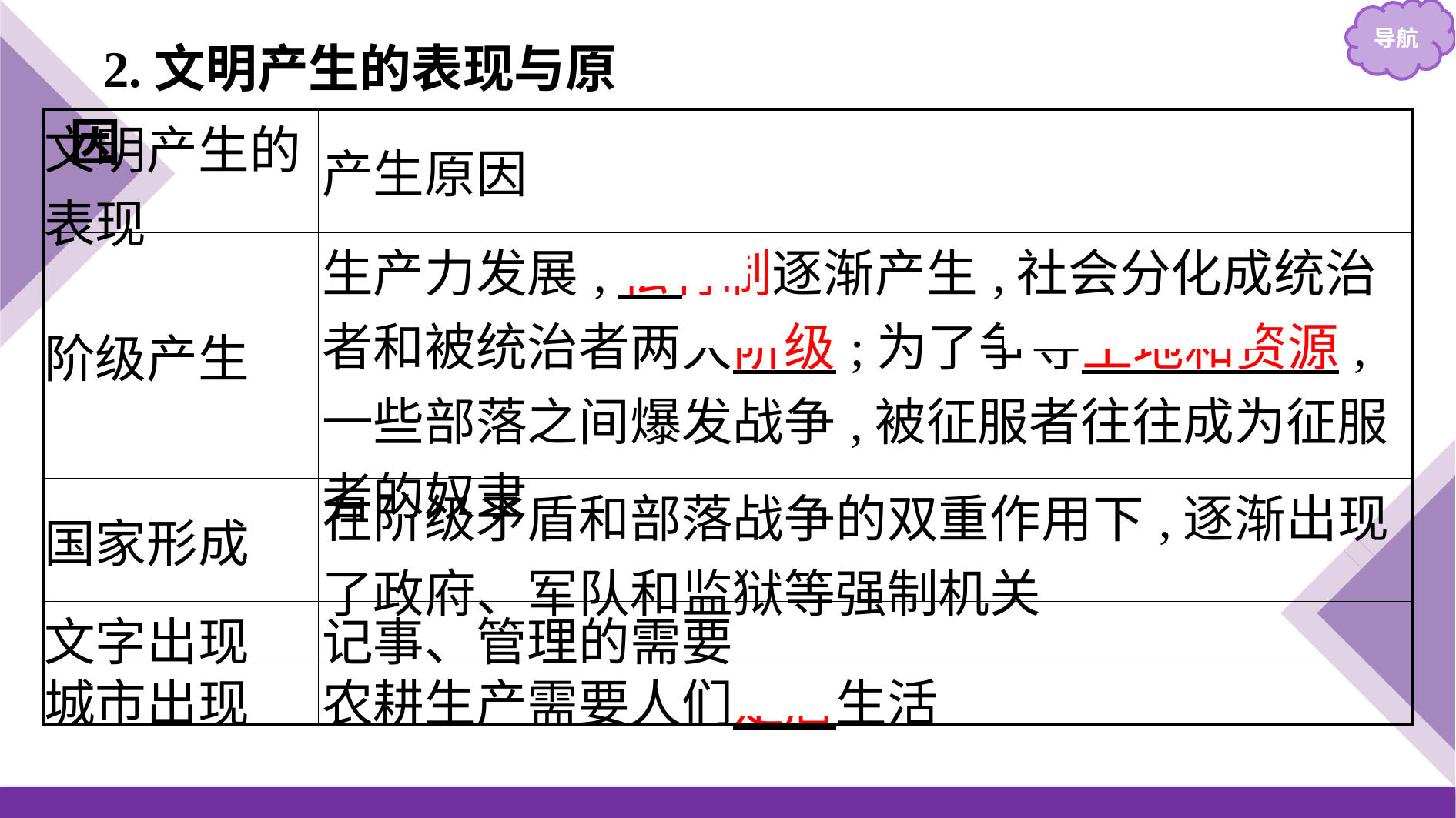

2.文明产生的表现与原因
| 文明产生的表现 | 产生原因 |
| --- | --- |
| 阶级产生 | 生产力发展,私有制逐渐产生,社会分化成统治者和被统治者两大阶级;为了争夺土地和资源,一些部落之间爆发战争,被征服者往往成为征服者的奴隶 |
| 国家形成 | 在阶级矛盾和部落战争的双重作用下,逐渐出现了政府、军队和监狱等强制机关 |
| 文字出现 | 记事、管理的需要 |
| 城市出现 | 农耕生产需要人们定居生活 |